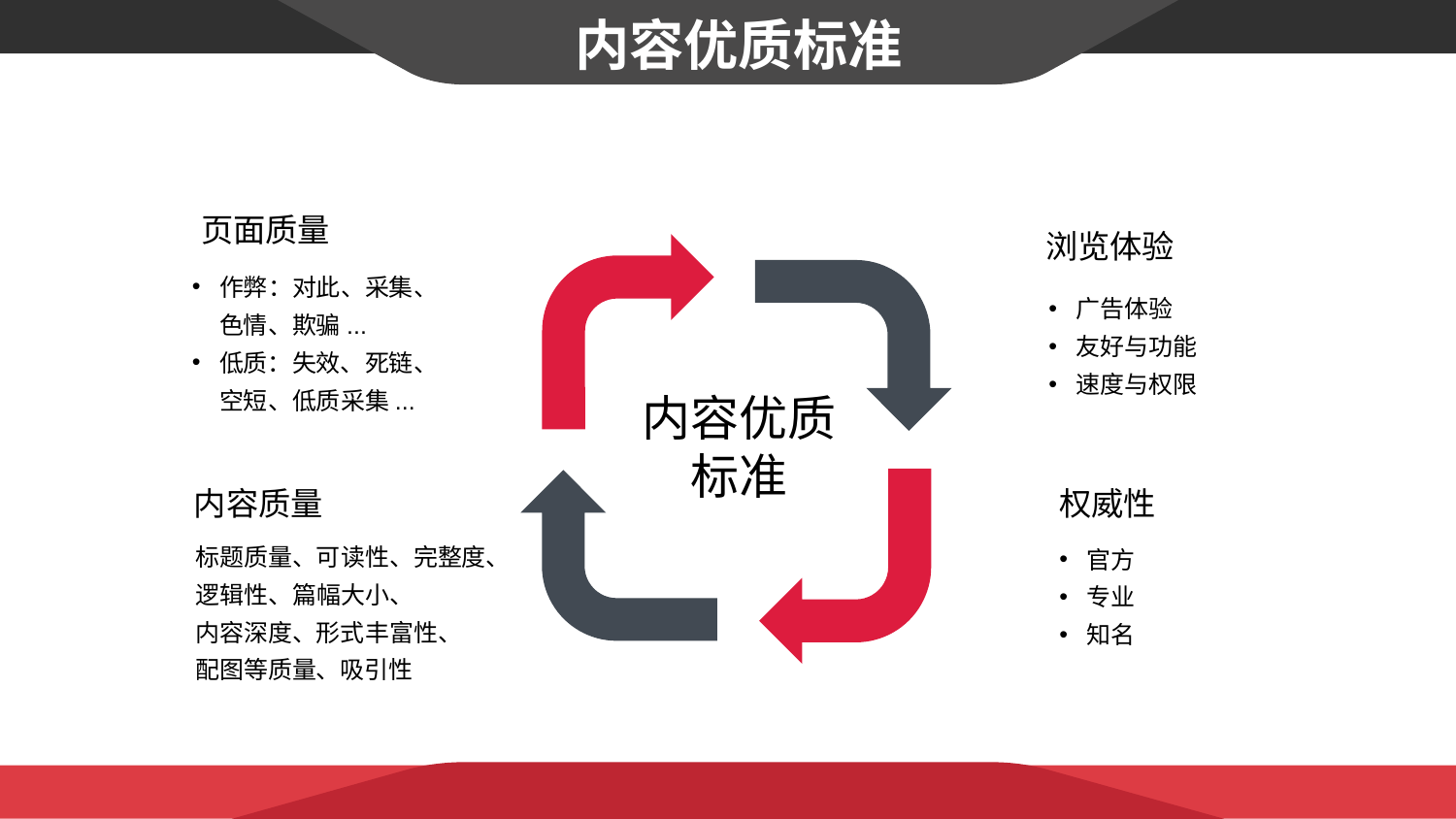

内容优质标准

页面质量
作弊：对此、采集、色情、欺骗...
低质：失效、死链、空短、低质采集...
浏览体验
广告体验
友好与功能
速度与权限

内容优质标准

内容质量
标题质量、可读性、完整度、
逻辑性、篇幅大小、
内容深度、形式丰富性、
配图等质量、吸引性
权威性
官方
专业
知名